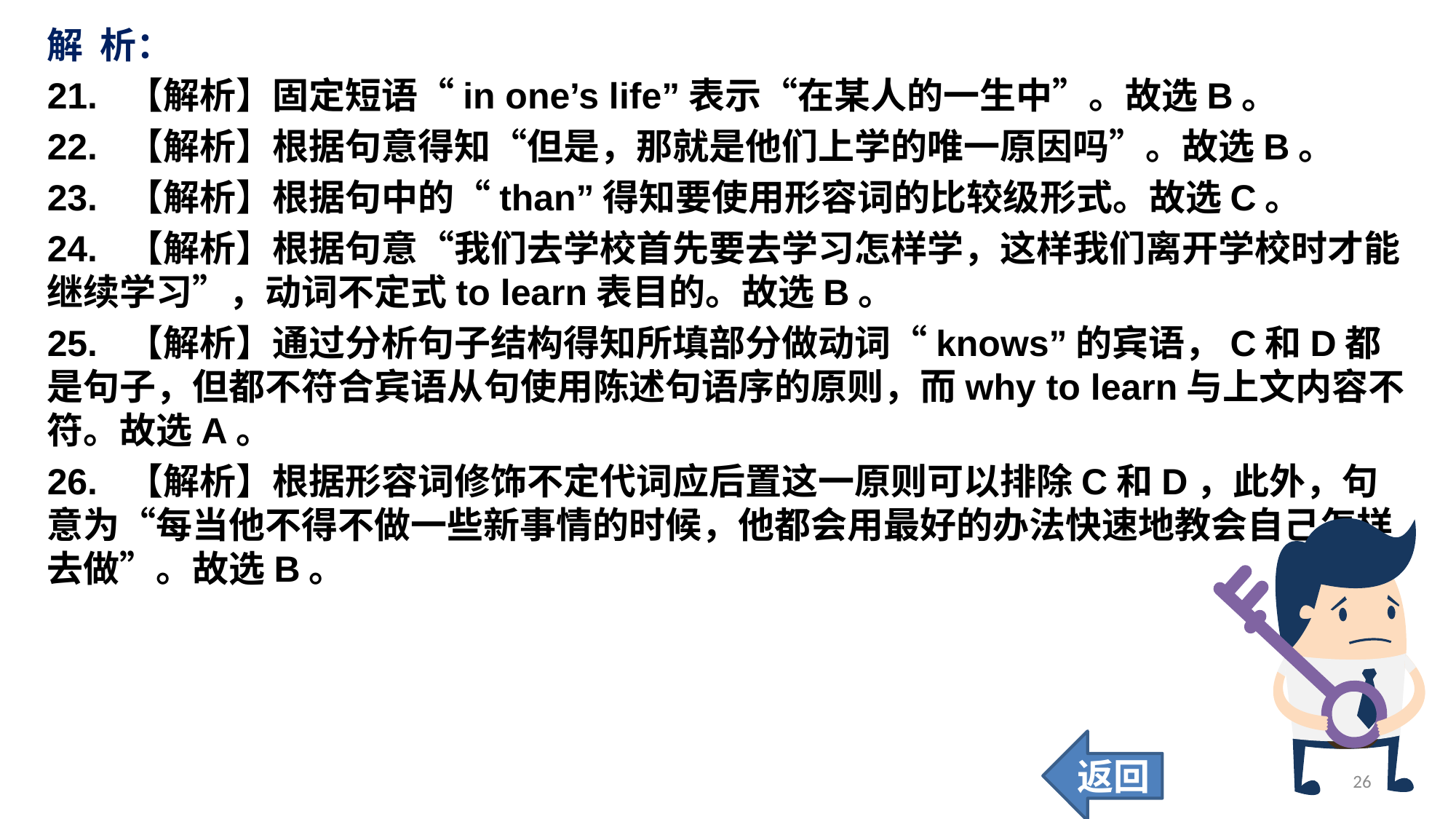

解  析：
21.  【解析】固定短语“in one’s life”表示“在某人的一生中”。故选B。
22.  【解析】根据句意得知“但是，那就是他们上学的唯一原因吗”。故选B。
23.  【解析】根据句中的“than”得知要使用形容词的比较级形式。故选C。
24.  【解析】根据句意“我们去学校首先要去学习怎样学，这样我们离开学校时才能继续学习”，动词不定式to learn表目的。故选B。
25.  【解析】通过分析句子结构得知所填部分做动词“knows”的宾语，C和D都是句子，但都不符合宾语从句使用陈述句语序的原则，而why to learn与上文内容不符。故选A。
26.  【解析】根据形容词修饰不定代词应后置这一原则可以排除C和D，此外，句意为“每当他不得不做一些新事情的时候，他都会用最好的办法快速地教会自己怎样去做”。故选B。

返回
26